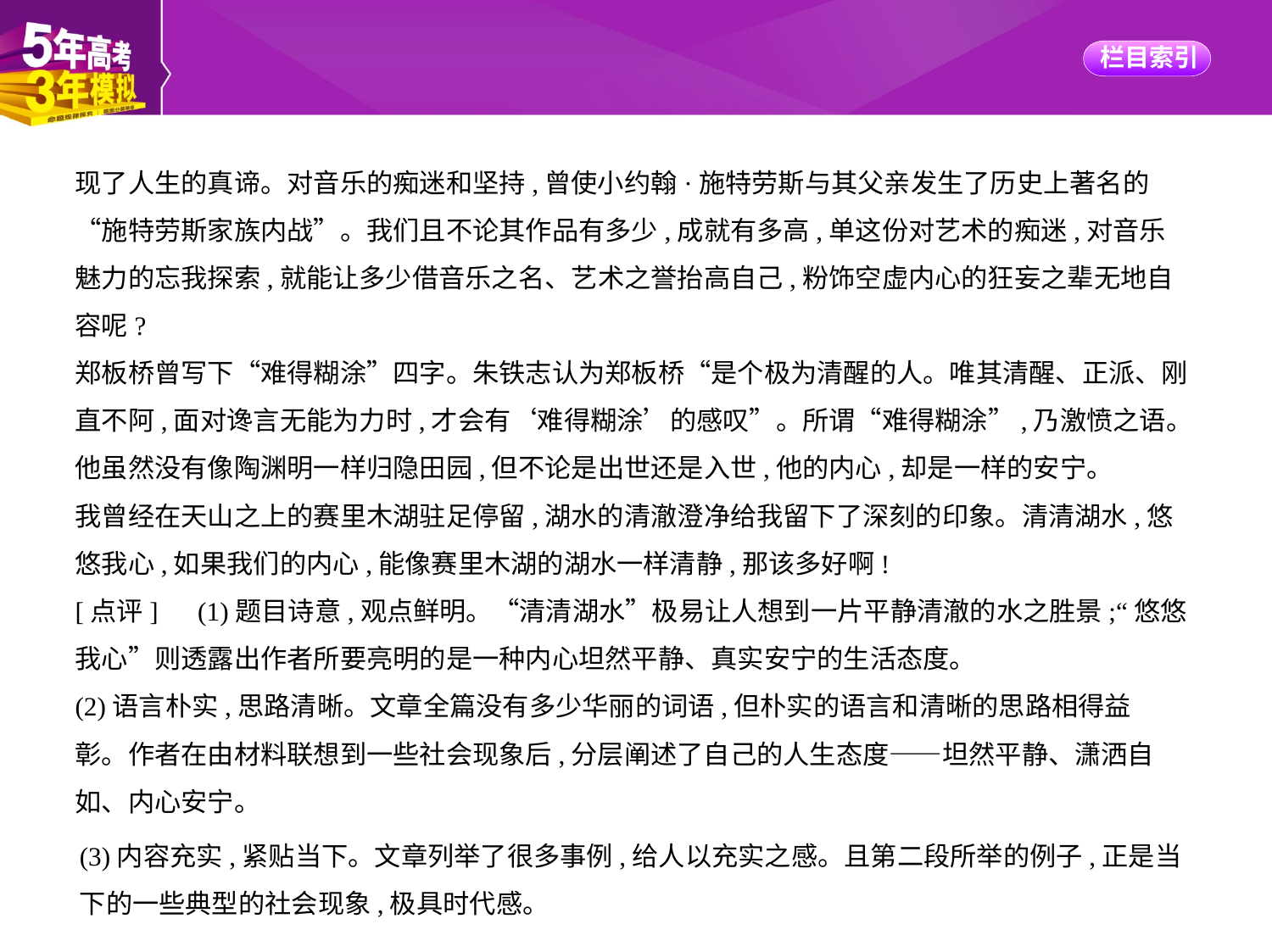

现了人生的真谛。对音乐的痴迷和坚持,曾使小约翰·施特劳斯与其父亲发生了历史上著名的
“施特劳斯家族内战”。我们且不论其作品有多少,成就有多高,单这份对艺术的痴迷,对音乐
魅力的忘我探索,就能让多少借音乐之名、艺术之誉抬高自己,粉饰空虚内心的狂妄之辈无地自
容呢?
郑板桥曾写下“难得糊涂”四字。朱铁志认为郑板桥“是个极为清醒的人。唯其清醒、正派、刚直不阿,面对谗言无能为力时,才会有‘难得糊涂’的感叹”。所谓“难得糊涂”,乃激愤之语。他虽然没有像陶渊明一样归隐田园,但不论是出世还是入世,他的内心,却是一样的安宁。
我曾经在天山之上的赛里木湖驻足停留,湖水的清澈澄净给我留下了深刻的印象。清清湖水,悠
悠我心,如果我们的内心,能像赛里木湖的湖水一样清静,那该多好啊!
[点评]　(1)题目诗意,观点鲜明。“清清湖水”极易让人想到一片平静清澈的水之胜景;“悠悠
我心”则透露出作者所要亮明的是一种内心坦然平静、真实安宁的生活态度。
(2)语言朴实,思路清晰。文章全篇没有多少华丽的词语,但朴实的语言和清晰的思路相得益
彰。作者在由材料联想到一些社会现象后,分层阐述了自己的人生态度——坦然平静、潇洒自
如、内心安宁。
(3)内容充实,紧贴当下。文章列举了很多事例,给人以充实之感。且第二段所举的例子,正是当
下的一些典型的社会现象,极具时代感。